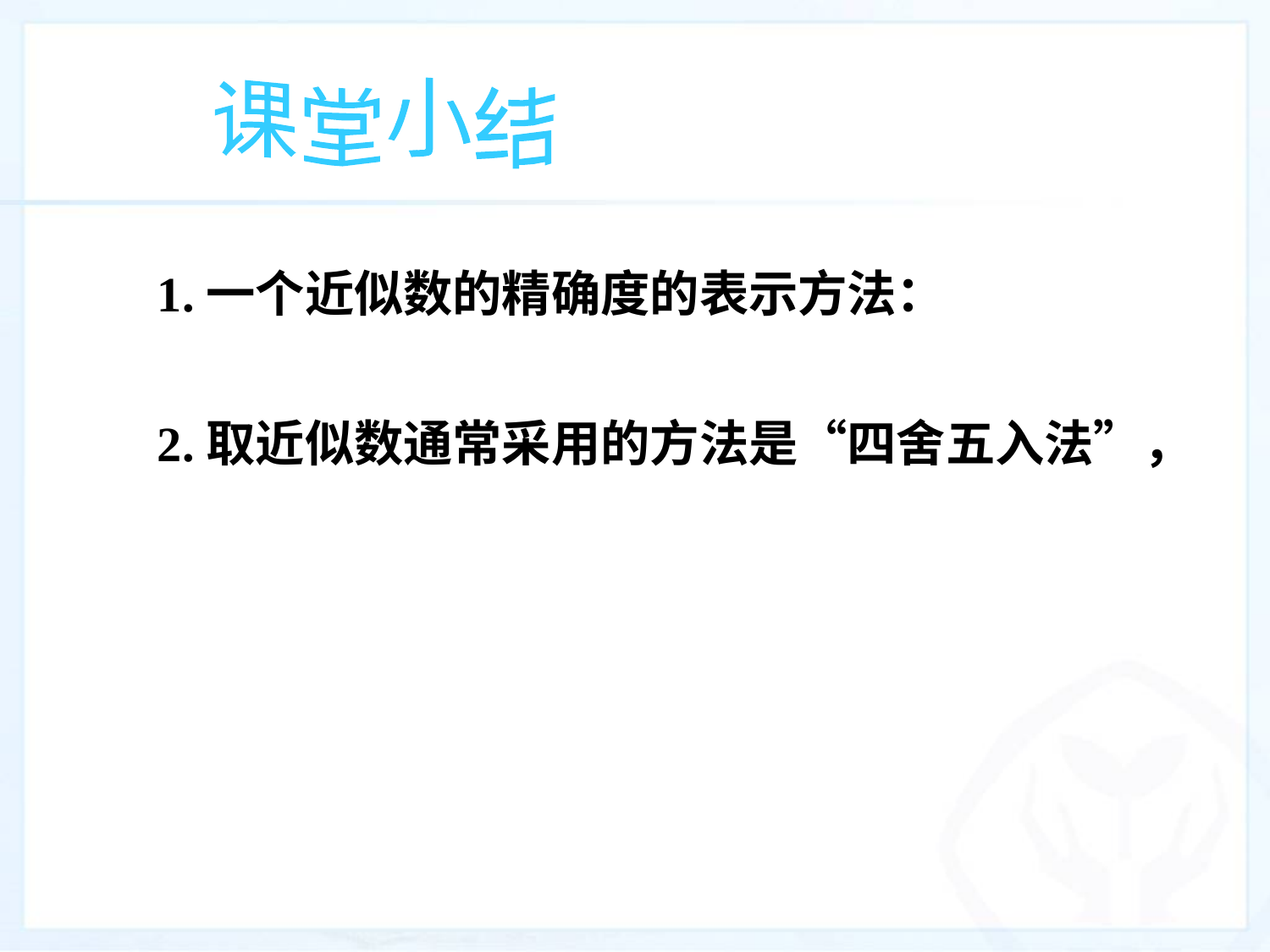

课堂小结
1.一个近似数的精确度的表示方法：
2.取近似数通常采用的方法是“四舍五入法”，